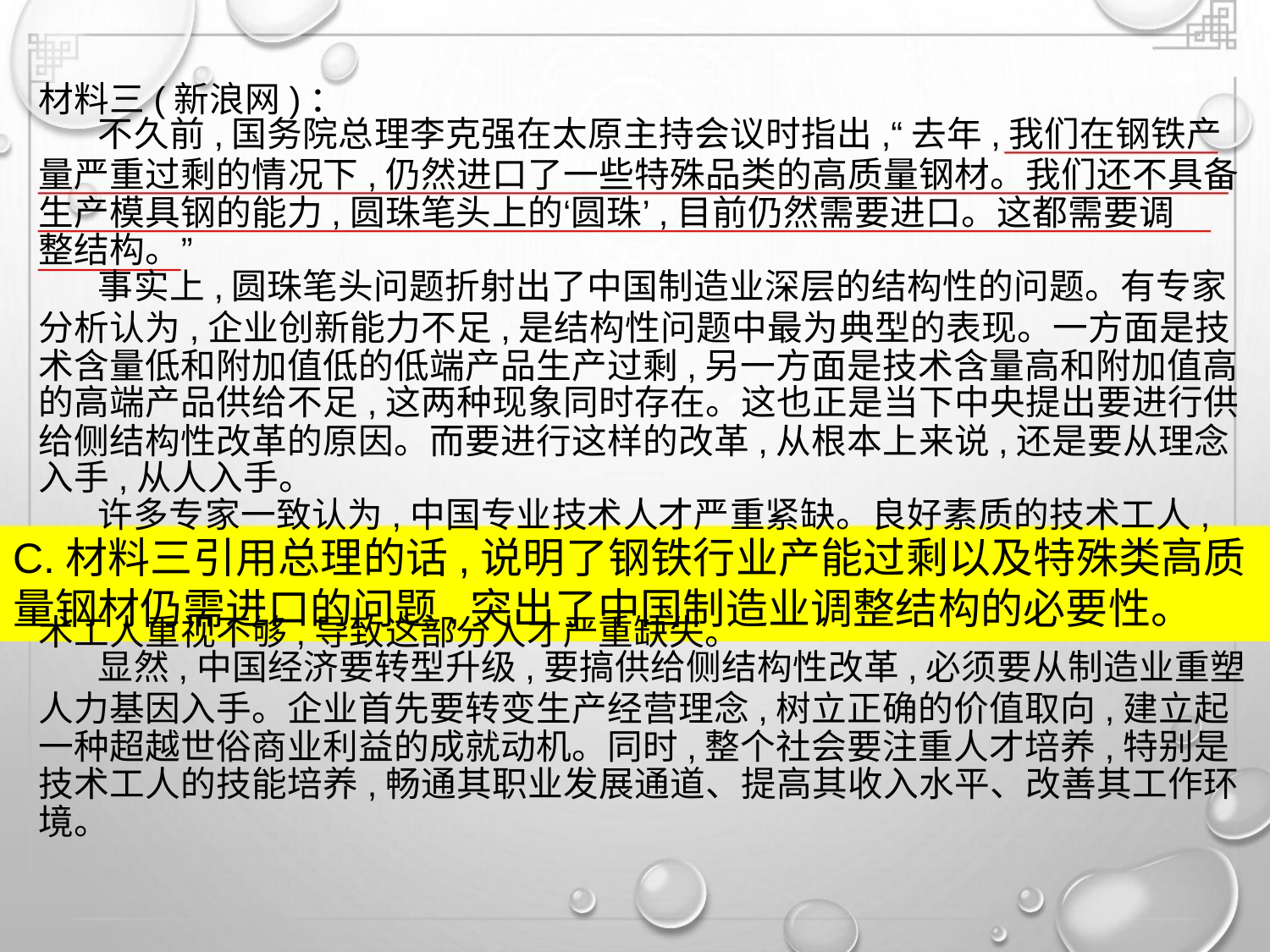

材料三(新浪网)：
不久前,国务院总理李克强在太原主持会议时指出,“去年,我们在钢铁产
量严重过剩的情况下,仍然进口了一些特殊品类的高质量钢材。我们还不具备
生产模具钢的能力,圆珠笔头上的‘圆珠’,目前仍然需要进口。这都需要调
整结构。”
事实上,圆珠笔头问题折射出了中国制造业深层的结构性的问题。有专家
分析认为,企业创新能力不足,是结构性问题中最为典型的表现。一方面是技
术含量低和附加值低的低端产品生产过剩,另一方面是技术含量高和附加值高
的高端产品供给不足,这两种现象同时存在。这也正是当下中央提出要进行供
给侧结构性改革的原因。而要进行这样的改革,从根本上来说,还是要从理念
入手,从人入手。
许多专家一致认为,中国专业技术人才严重紧缺。良好素质的技术工人,
C.材料三引用总理的话,说明了钢铁行业产能过剩以及特殊类高质
量钢材仍需进口的问题,突出了中国制造业调整结构的必要性。
术工人重视不够,导致这部分人才严重缺失。
显然,中国经济要转型升级,要搞供给侧结构性改革,必须要从制造业重塑
人力基因入手。企业首先要转变生产经营理念,树立正确的价值取向,建立起
一种超越世俗商业利益的成就动机。同时,整个社会要注重人才培养,特别是
技术工人的技能培养,畅通其职业发展通道、提高其收入水平、改善其工作环
境。